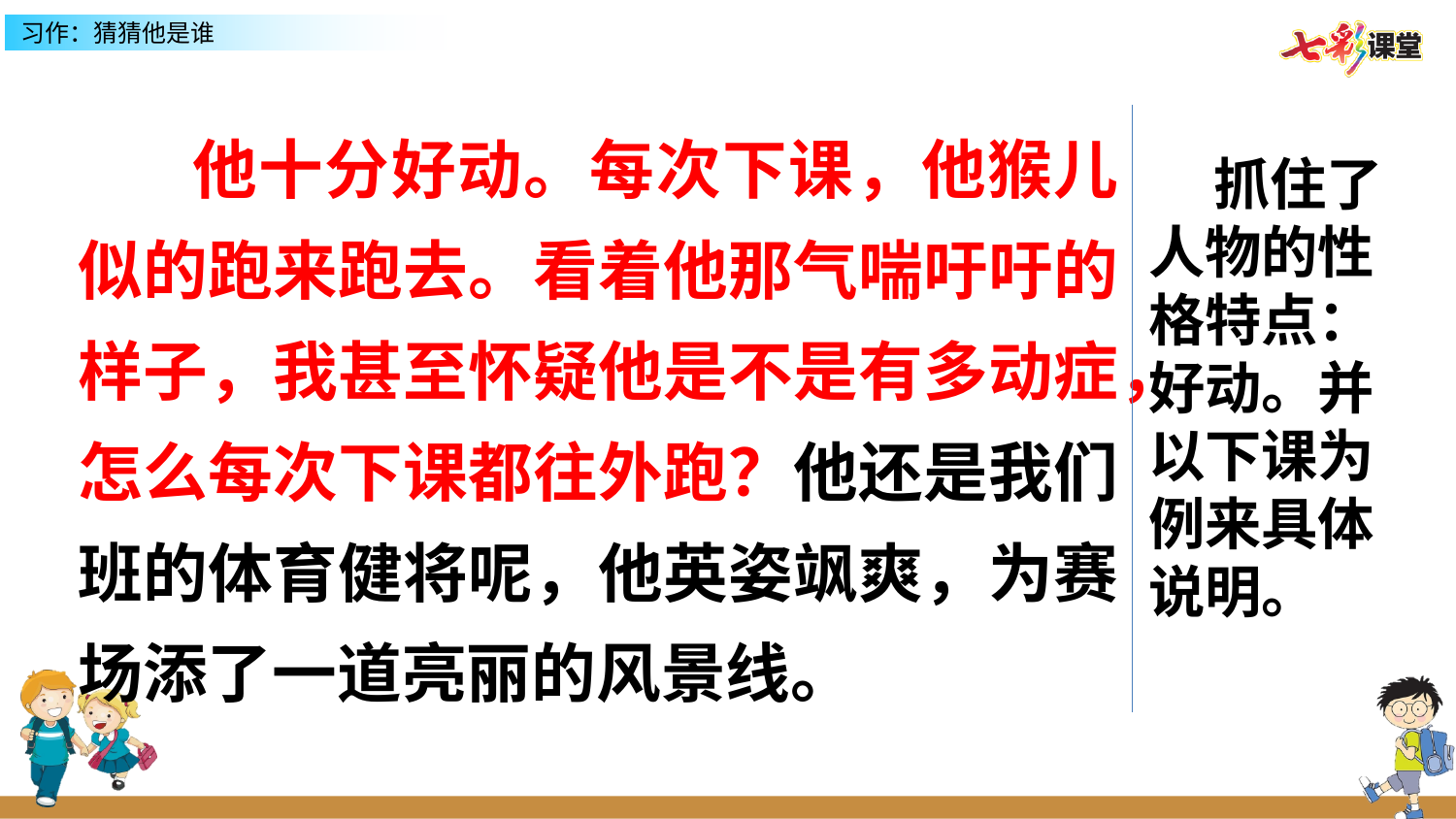

他十分好动。每次下课，他猴儿似的跑来跑去。看着他那气喘吁吁的样子，我甚至怀疑他是不是有多动症，怎么每次下课都往外跑？他还是我们班的体育健将呢，他英姿飒爽，为赛场添了一道亮丽的风景线。
    抓住了人物的性格特点：好动。并以下课为例来具体说明。